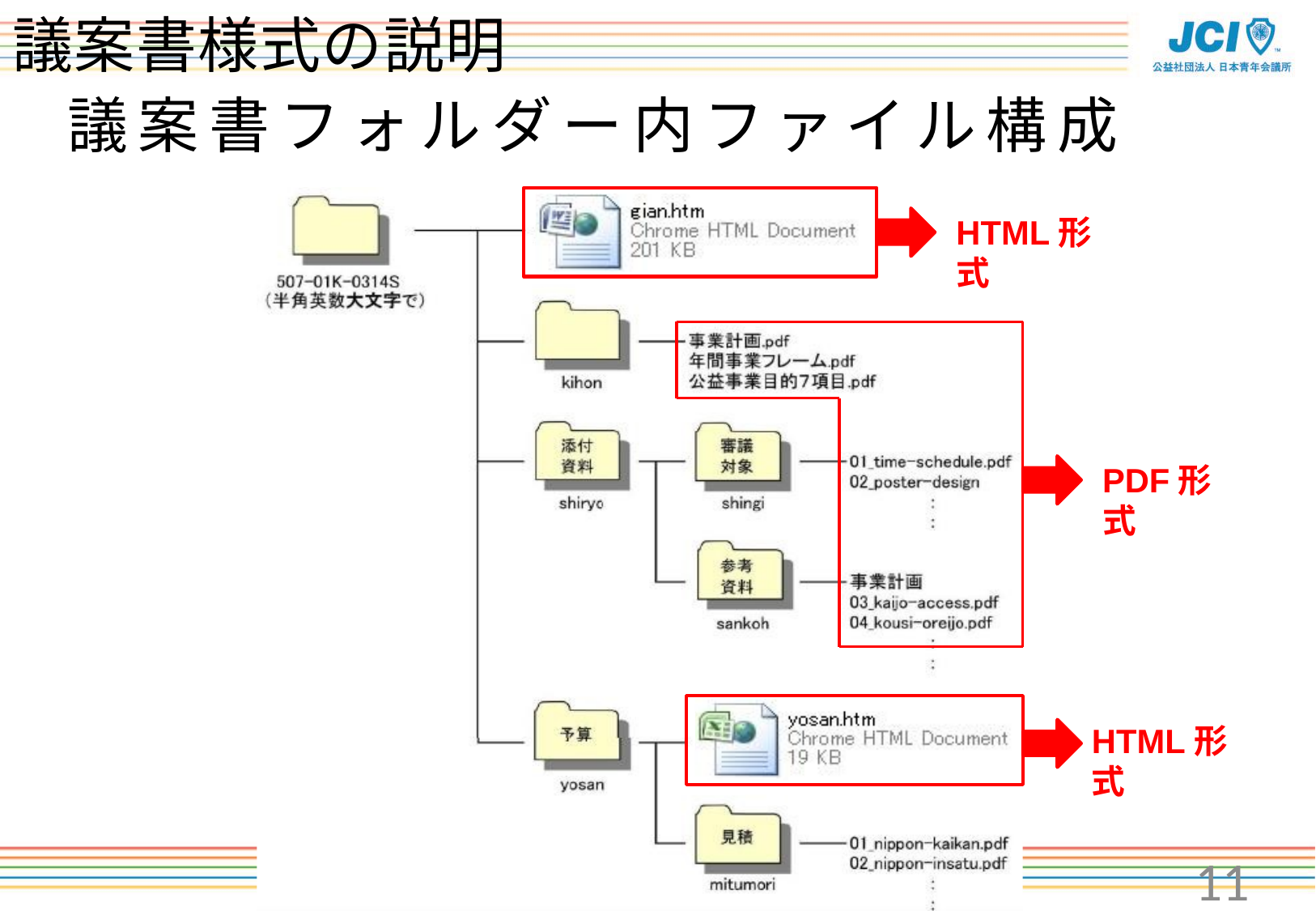

# 議案書様式の説明
議案書フォルダー内ファイル構成

HTML形式

PDF形式

HTML形式
11